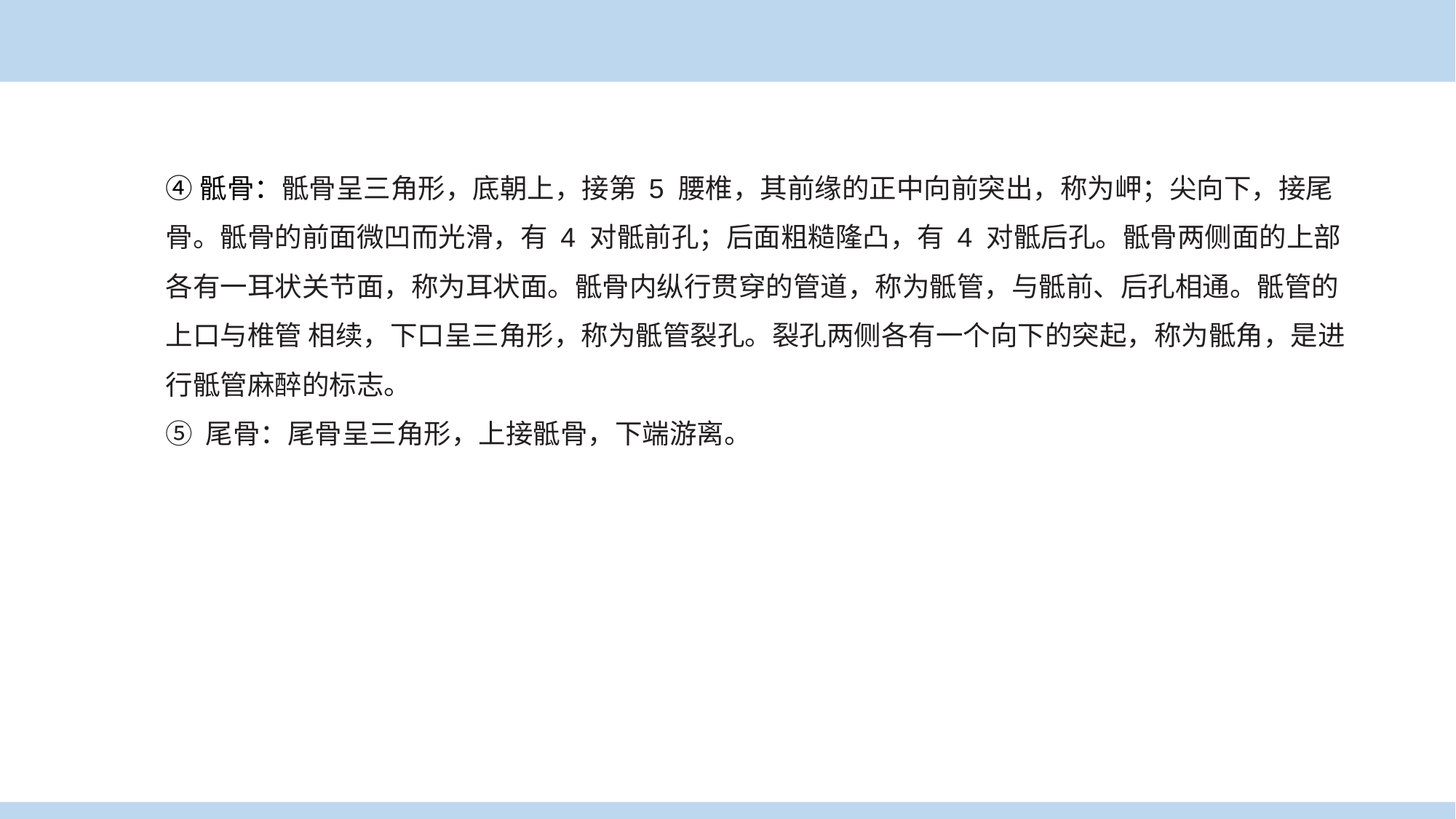

④骶骨：骶骨呈三角形，底朝上，接第 5 腰椎，其前缘的正中向前突出，称为岬；尖向下，接尾骨。骶骨的前面微凹而光滑，有 4 对骶前孔；后面粗糙隆凸，有 4 对骶后孔。骶骨两侧面的上部各有一耳状关节面，称为耳状面。骶骨内纵行贯穿的管道，称为骶管，与骶前、后孔相通。骶管的上口与椎管 相续，下口呈三角形，称为骶管裂孔。裂孔两侧各有一个向下的突起，称为骶角，是进行骶管麻醉的标志。
⑤ 尾骨：尾骨呈三角形，上接骶骨，下端游离。